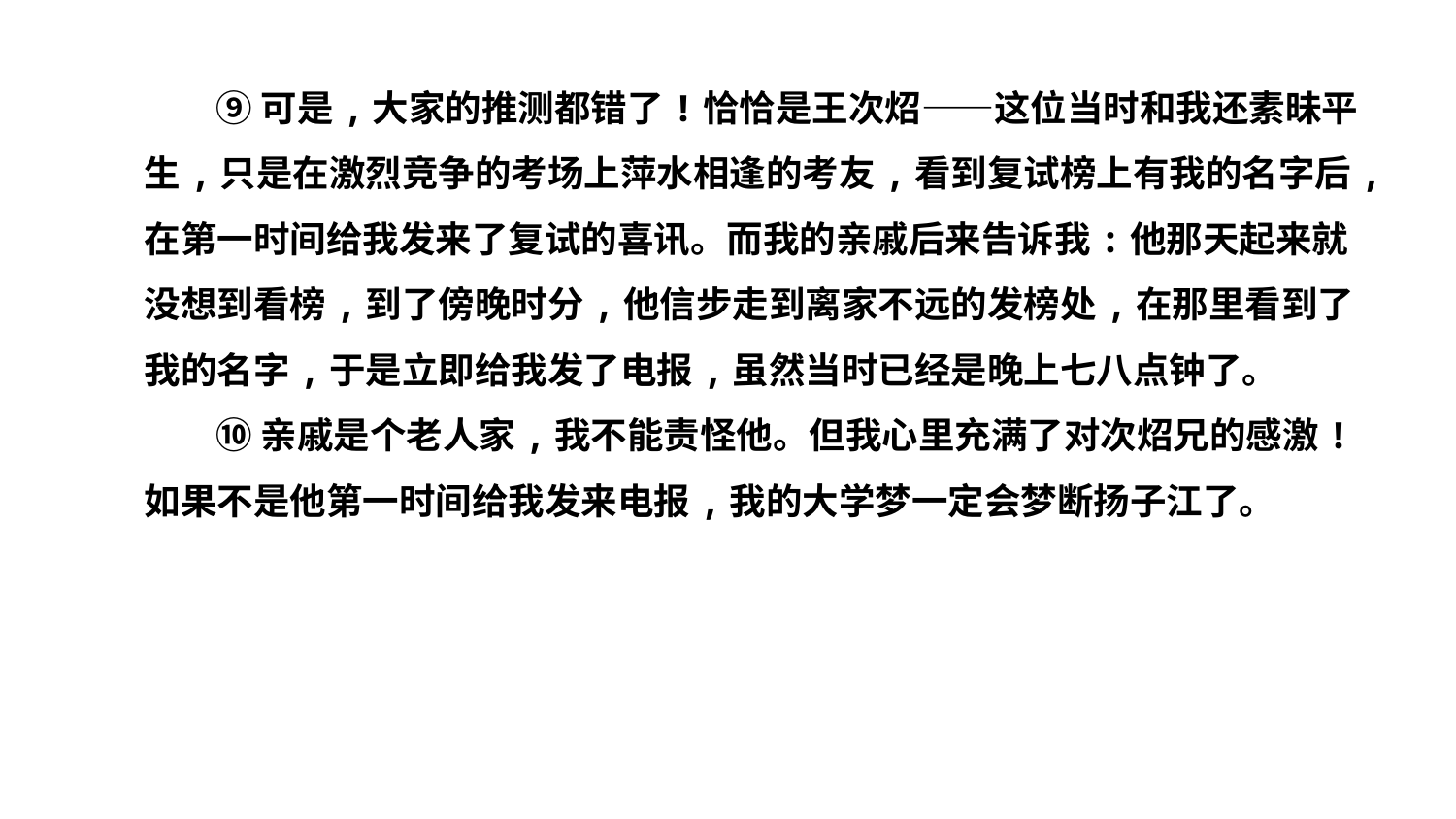

⑨可是,大家的推测都错了!恰恰是王次炤——这位当时和我还素昧平生,只是在激烈竞争的考场上萍水相逢的考友,看到复试榜上有我的名字后,在第一时间给我发来了复试的喜讯。而我的亲戚后来告诉我:他那天起来就没想到看榜,到了傍晚时分,他信步走到离家不远的发榜处,在那里看到了我的名字,于是立即给我发了电报,虽然当时已经是晚上七八点钟了。
⑩亲戚是个老人家,我不能责怪他。但我心里充满了对次炤兄的感激!如果不是他第一时间给我发来电报,我的大学梦一定会梦断扬子江了。